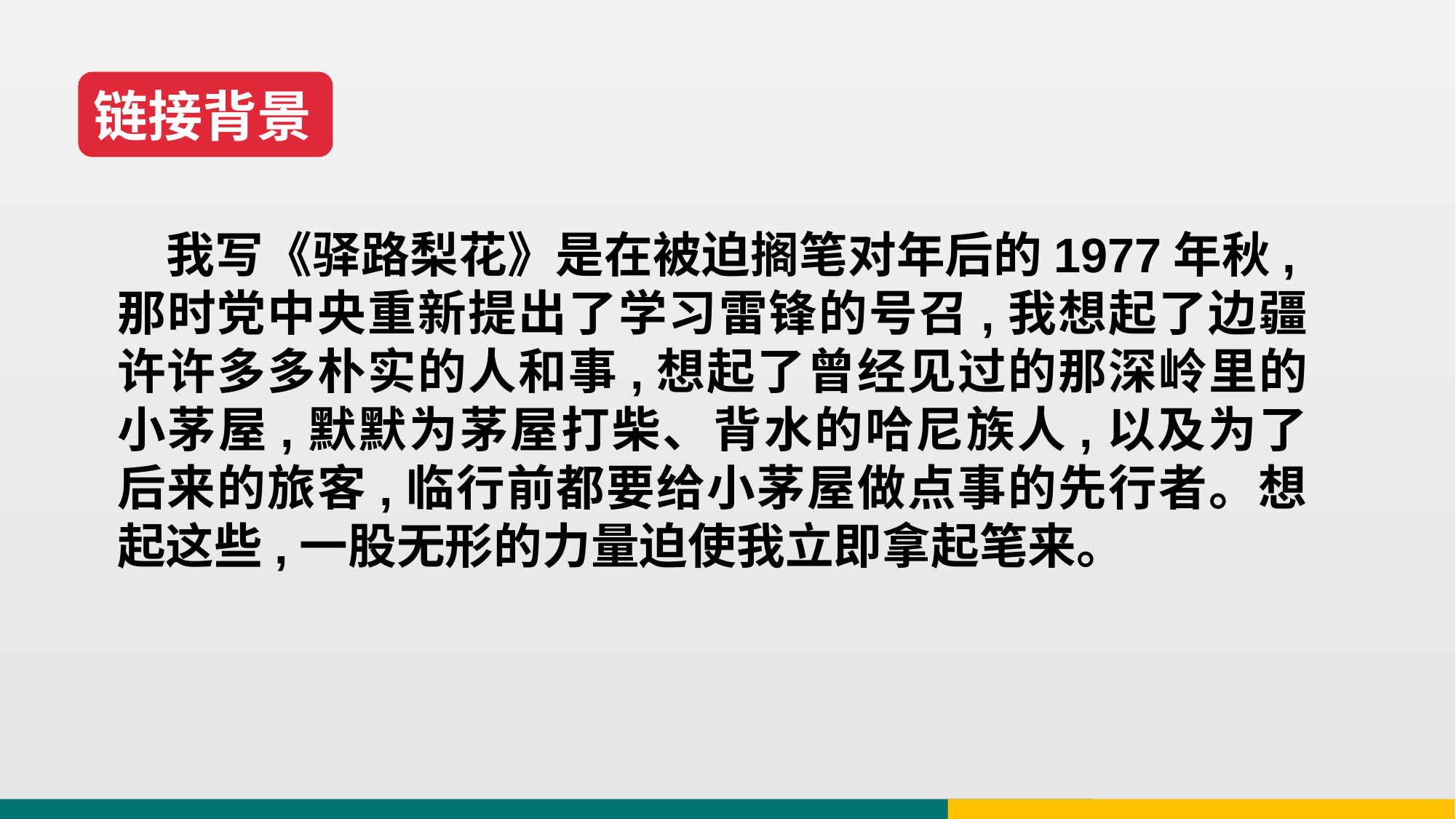

链接背景
    我写《驿路梨花》是在被迫搁笔对年后的1977年秋,那时党中央重新提出了学习雷锋的号召,我想起了边疆许许多多朴实的人和事,想起了曾经见过的那深岭里的小茅屋,默默为茅屋打柴、背水的哈尼族人,以及为了后来的旅客,临行前都要给小茅屋做点事的先行者。想起这些,一股无形的力量迫使我立即拿起笔来。